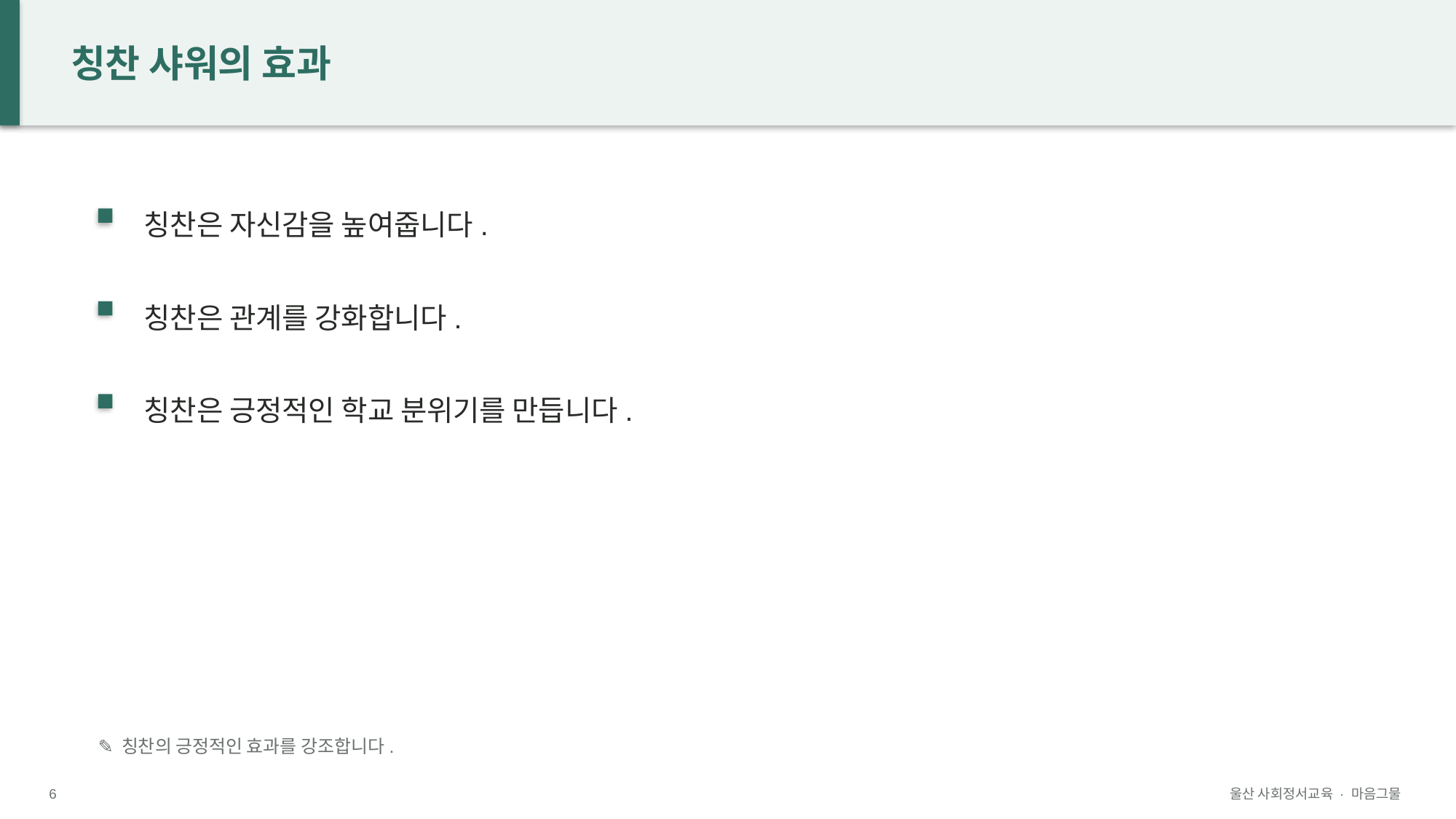

칭찬 샤워의 효과
칭찬은 자신감을 높여줍니다.

칭찬은 관계를 강화합니다.

칭찬은 긍정적인 학교 분위기를 만듭니다.

✎ 칭찬의 긍정적인 효과를 강조합니다.
6
울산 사회정서교육 · 마음그물